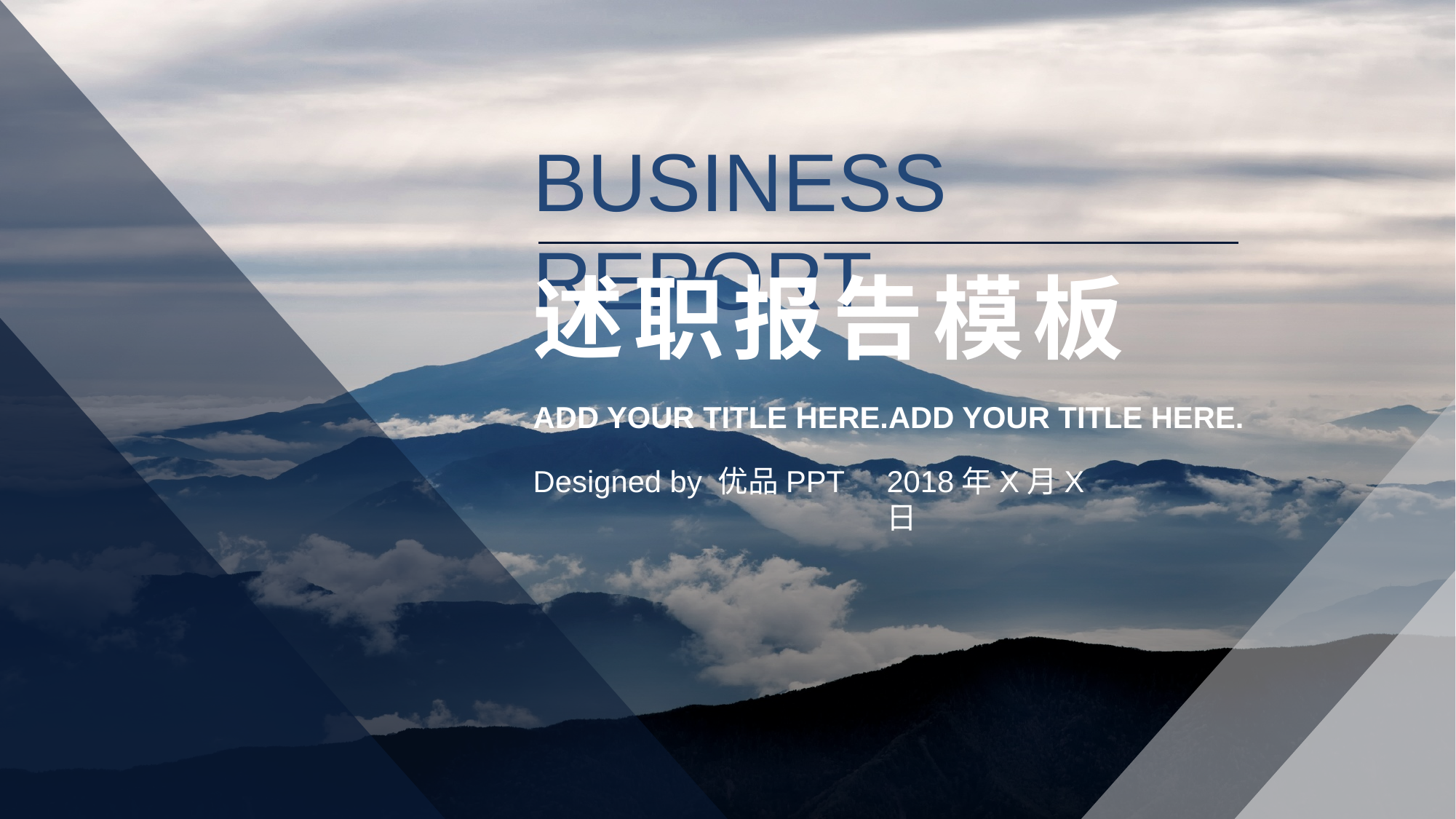

BUSINESS REPORT
述职报告模板

ADD YOUR TITLE HERE.ADD YOUR TITLE HERE.

Designed by 优品PPT
2018年X月X日